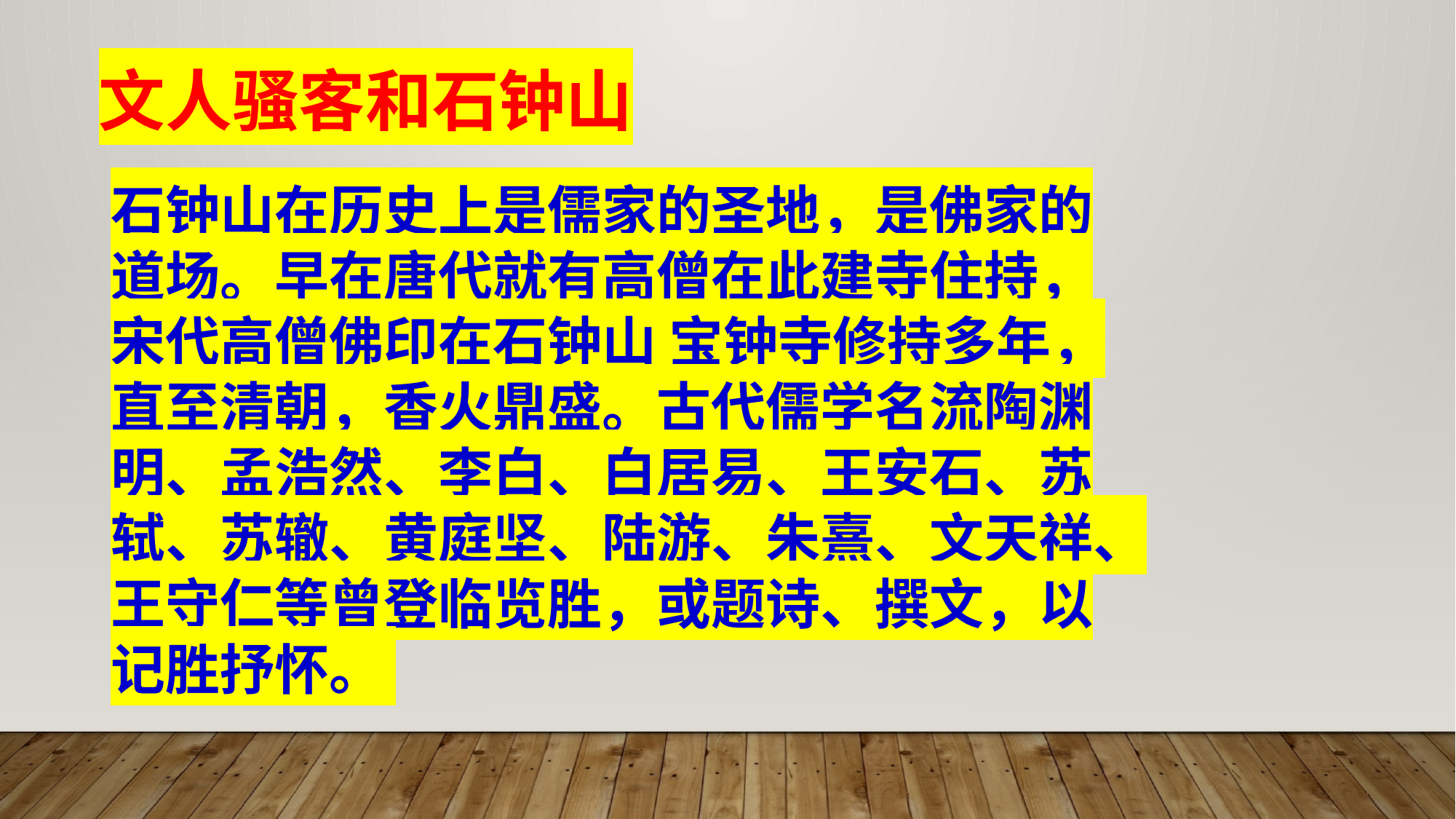

文人骚客和石钟山
石钟山在历史上是儒家的圣地，是佛家的道场。早在唐代就有高僧在此建寺住持，宋代高僧佛印在石钟山 宝钟寺修持多年，直至清朝，香火鼎盛。古代儒学名流陶渊明、孟浩然、李白、白居易、王安石、苏轼、苏辙、黄庭坚、陆游、朱熹、文天祥、王守仁等曾登临览胜，或题诗、撰文，以记胜抒怀。